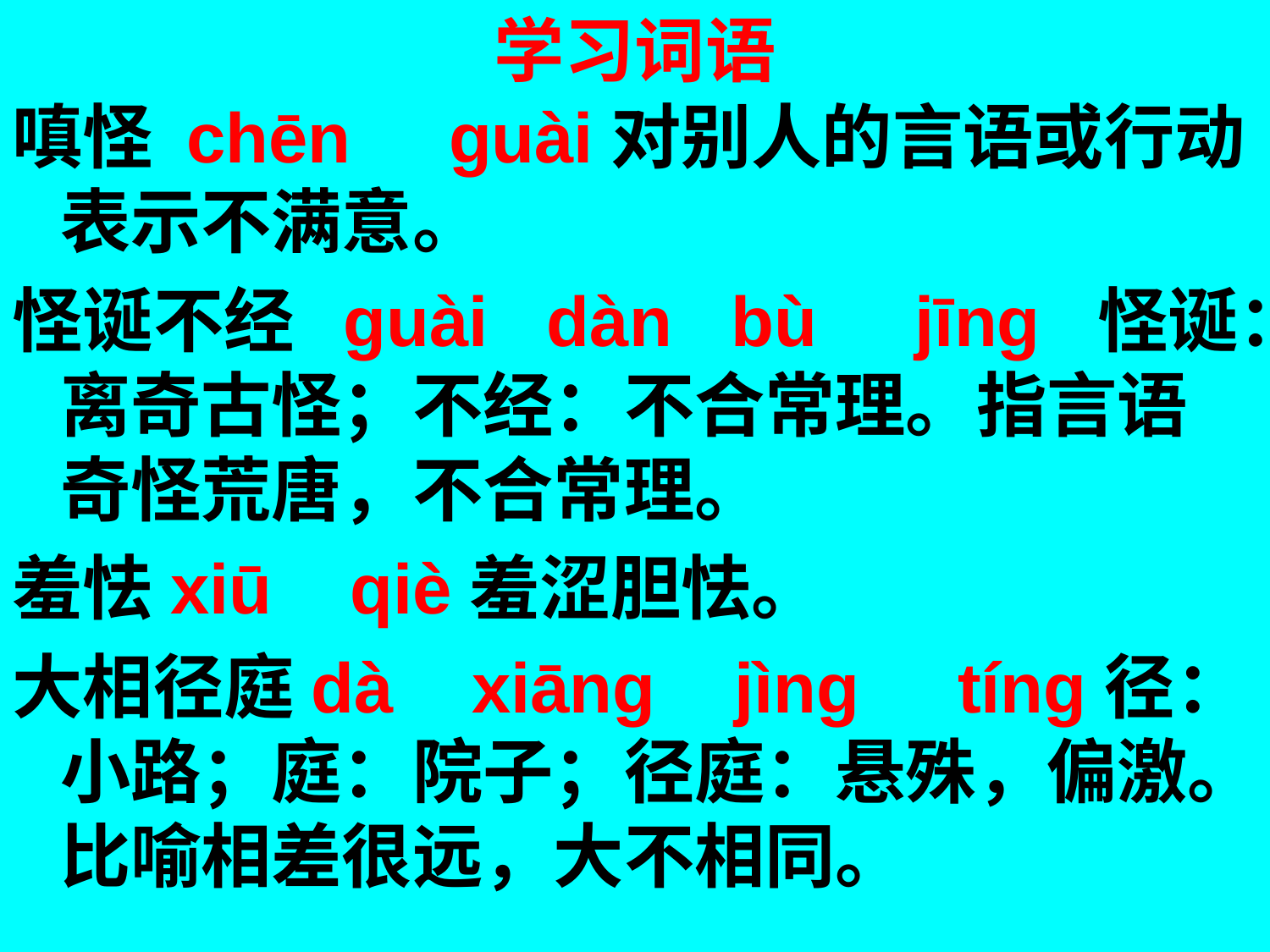

# 学习词语
嗔怪 chēn     guài对别人的言语或行动表示不满意。
怪诞不经  guài   dàn   bù     jīng  怪诞：离奇古怪；不经：不合常理。指言语奇怪荒唐，不合常理。
羞怯xiū    qiè羞涩胆怯。
大相径庭dà    xiāng    jìng     tíng径：小路；庭：院子；径庭：悬殊，偏激。比喻相差很远，大不相同。